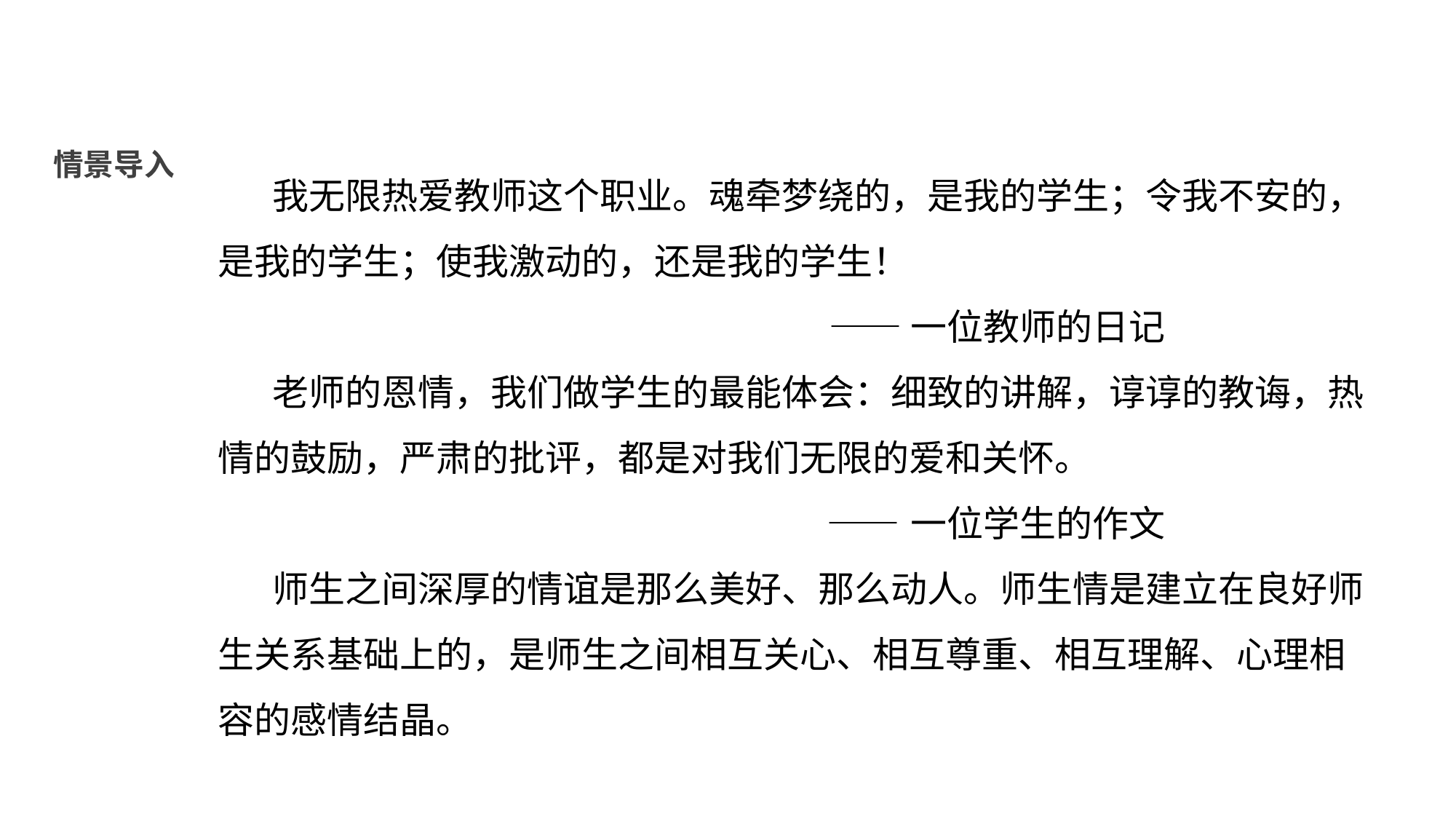

情景导入
我无限热爱教师这个职业。魂牵梦绕的，是我的学生；令我不安的，是我的学生；使我激动的，还是我的学生！
                                                                    ——一位教师的日记
老师的恩情，我们做学生的最能体会：细致的讲解，谆谆的教诲，热情的鼓励，严肃的批评，都是对我们无限的爱和关怀。
                                                                    ——一位学生的作文
师生之间深厚的情谊是那么美好、那么动人。师生情是建立在良好师生关系基础上的，是师生之间相互关心、相互尊重、相互理解、心理相容的感情结晶。